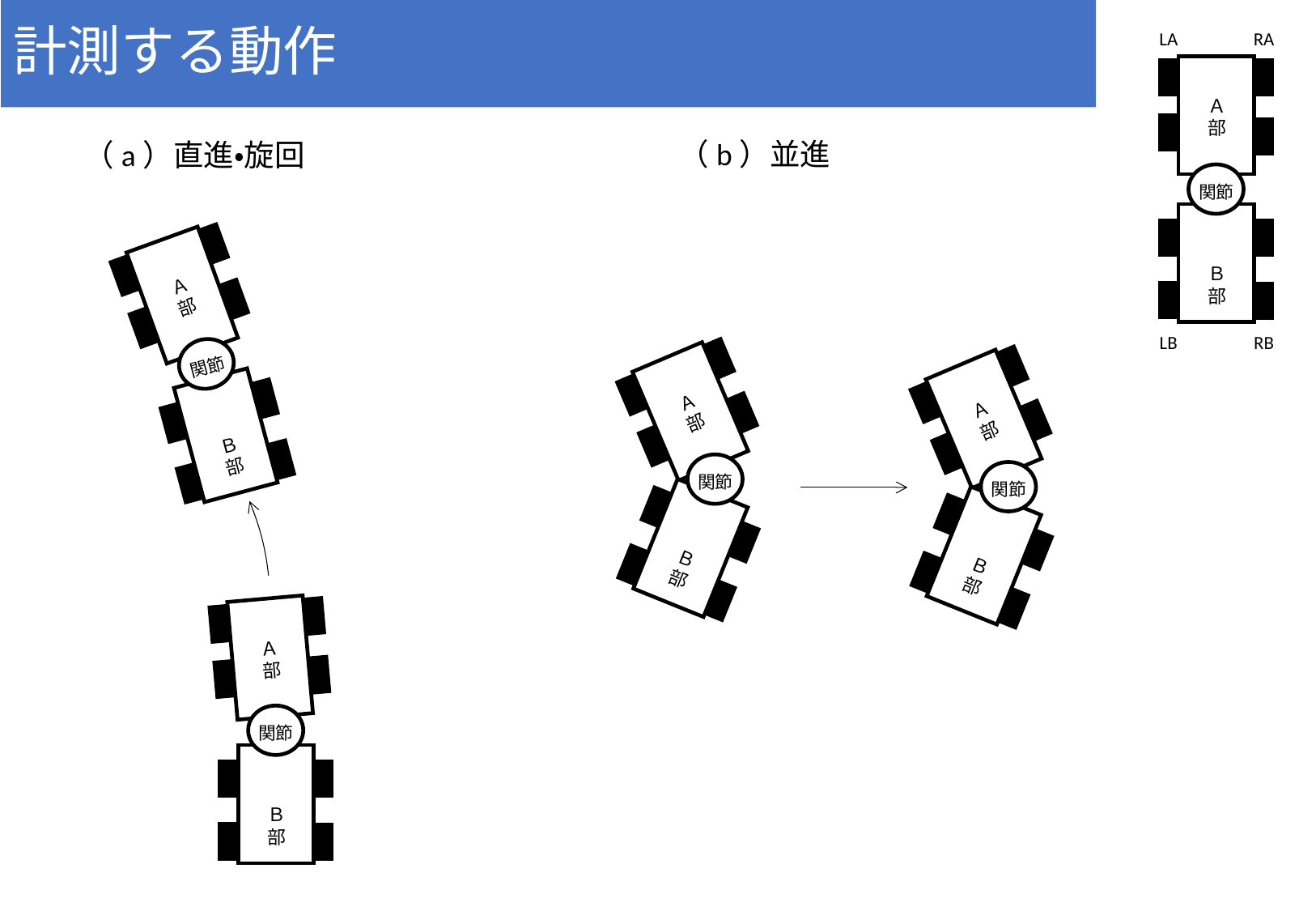

# 計測する動作
LA
RA

Ａ部

関節

Ｂ部

RB
LB
（b）並進
（a）直進・旋回

Ａ部

関節

Ｂ部

Ａ部

関節

Ｂ部

Ａ部

関節

Ｂ部

Ａ部

関節

Ｂ部